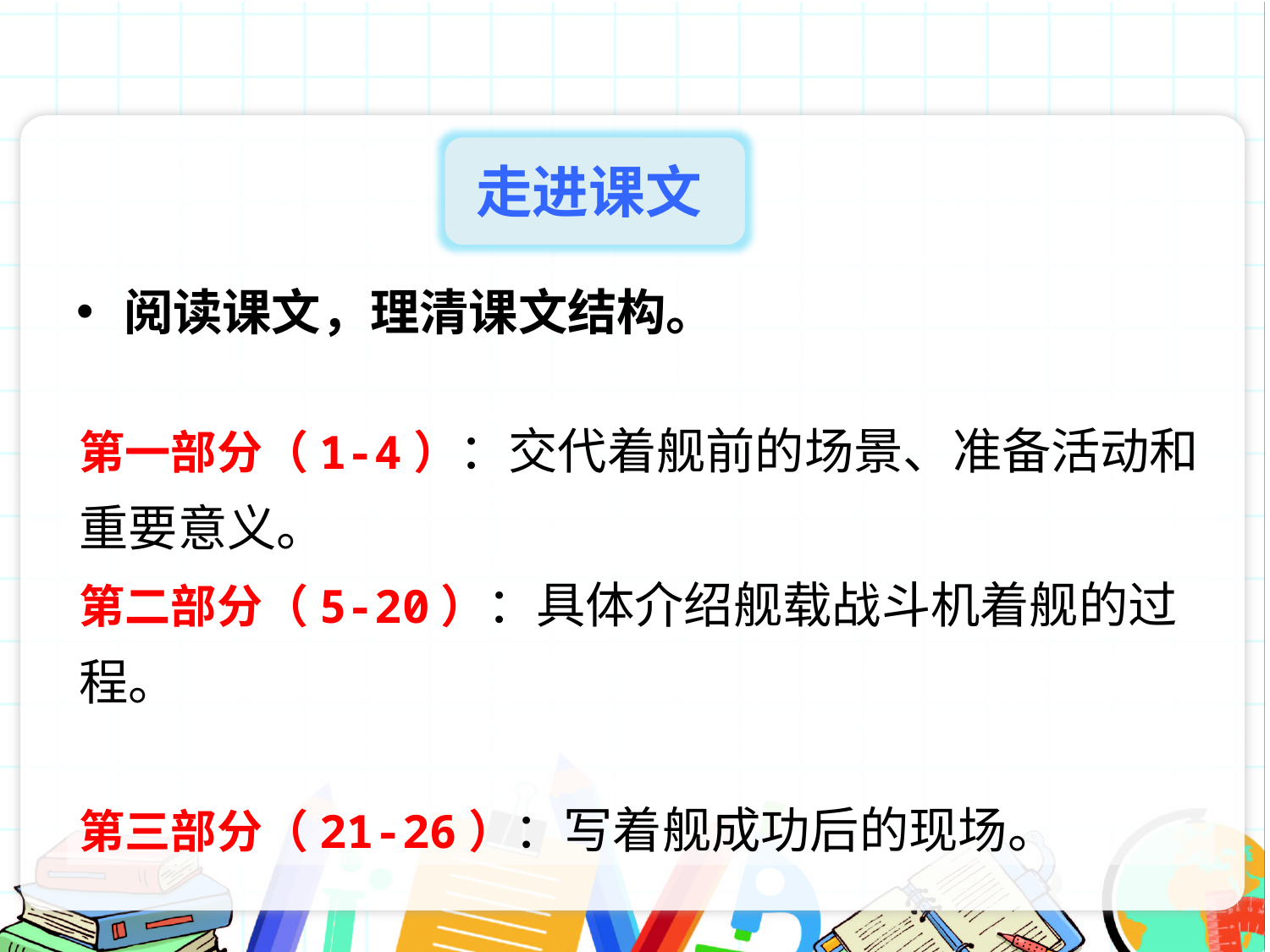

走进课文
阅读课文，理清课文结构。
第一部分（1-4）：交代着舰前的场景、准备活动和重要意义。
第二部分（5-20）：具体介绍舰载战斗机着舰的过程。

第三部分（21-26）：写着舰成功后的现场。